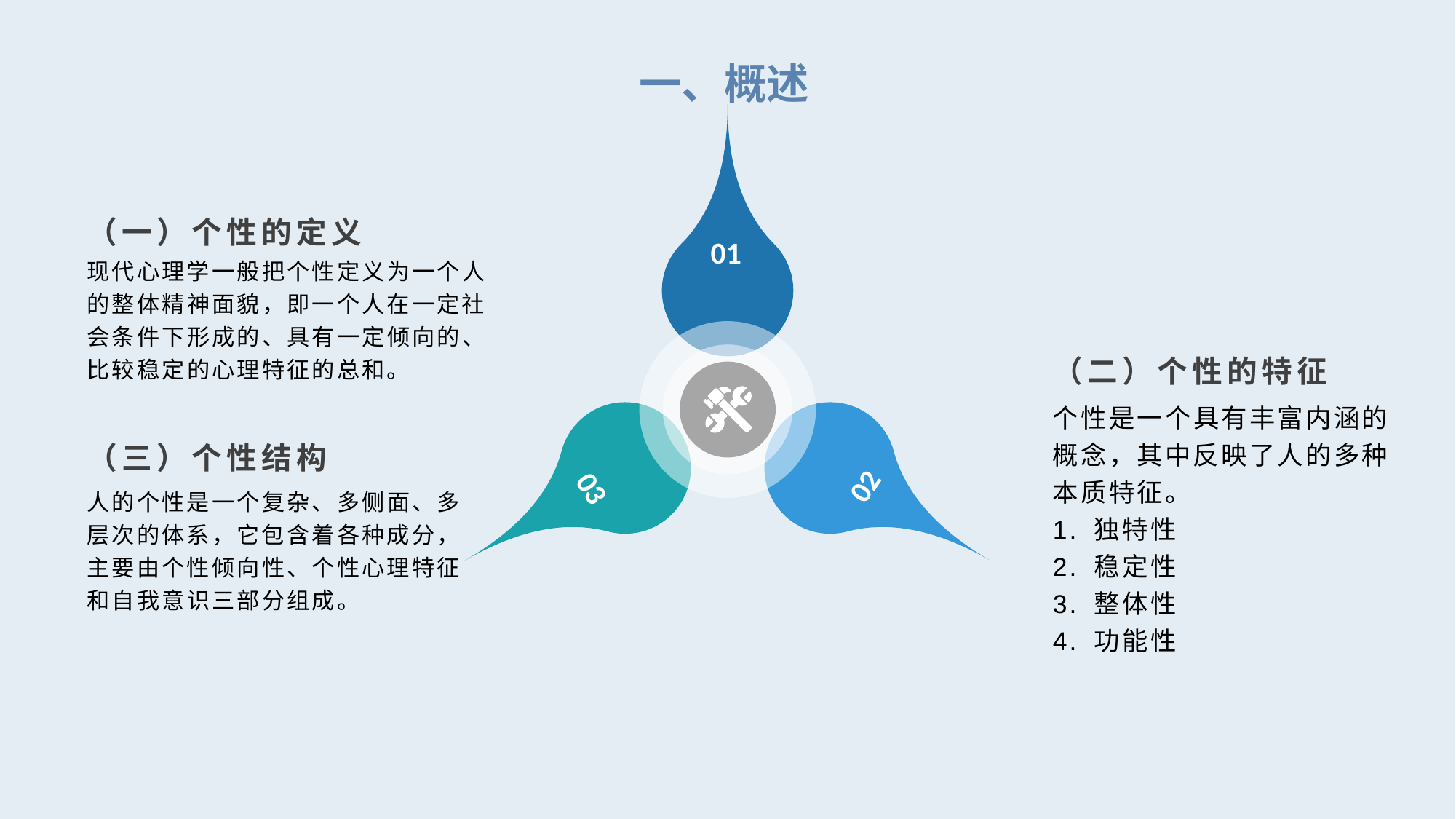

一、概述
（一）个性的定义

01
现代心理学一般把个性定义为一个人的整体精神面貌，即一个人在一定社会条件下形成的、具有一定倾向的、比较稳定的心理特征的总和。

（二）个性的特征

个性是一个具有丰富内涵的概念，其中反映了人的多种本质特征。
1. 独特性
2. 稳定性
3. 整体性
4. 功能性

（三）个性结构
02
03
人的个性是一个复杂、多侧面、多层次的体系，它包含着各种成分，主要由个性倾向性、个性心理特征和自我意识三部分组成。